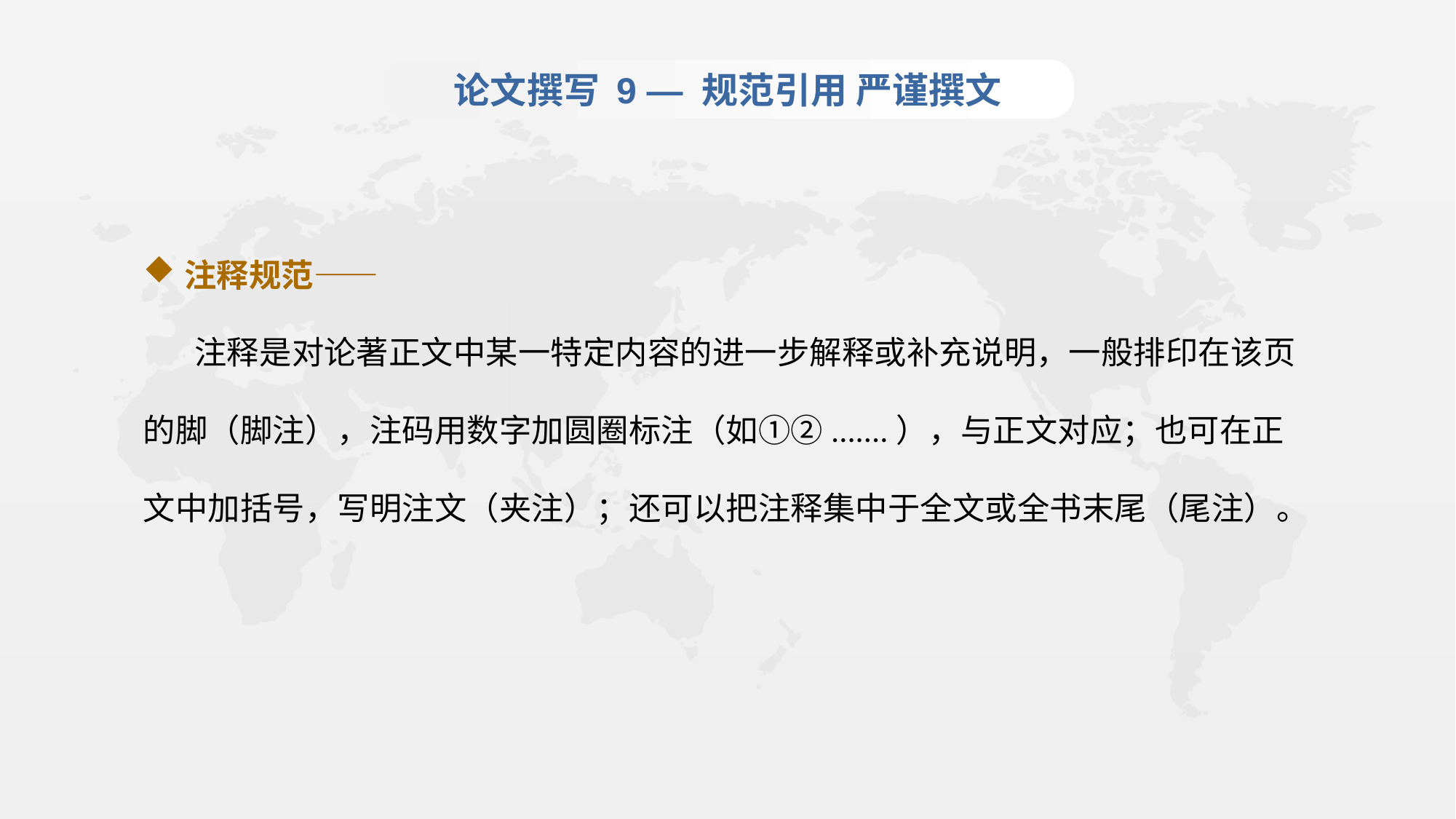

论文撰写 9 — 规范引用 严谨撰文
注释规范——
      注释是对论著正文中某一特定内容的进一步解释或补充说明，一般排印在该页的脚（脚注），注码用数字加圆圈标注（如①②.......），与正文对应；也可在正文中加括号，写明注文（夹注）；还可以把注释集中于全文或全书末尾（尾注）。